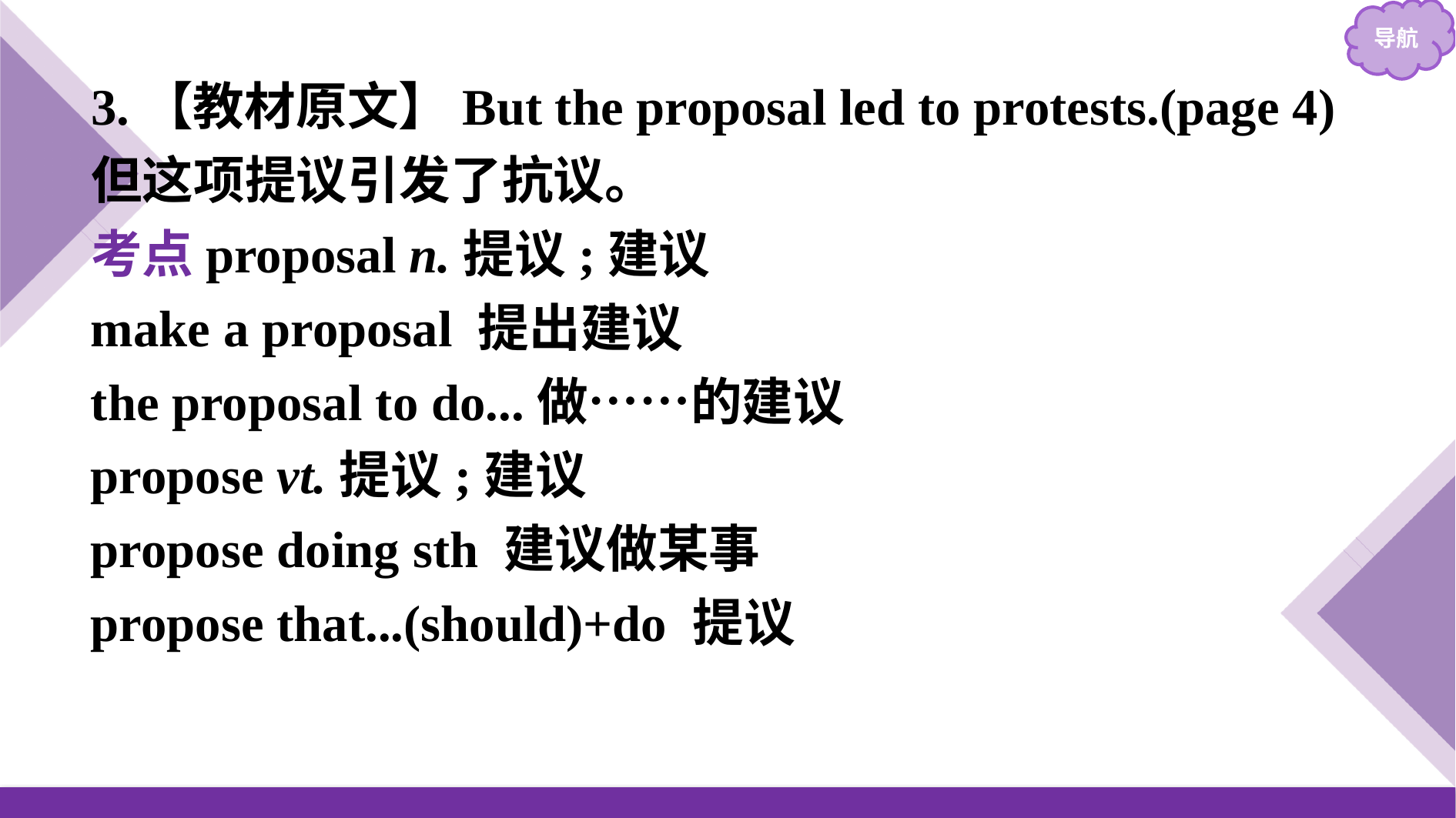

3.【教材原文】But the proposal led to protests.(page 4)
但这项提议引发了抗议。
考点proposal n.提议;建议
make a proposal 提出建议
the proposal to do...做……的建议
propose vt.提议;建议
propose doing sth 建议做某事
propose that...(should)+do 提议